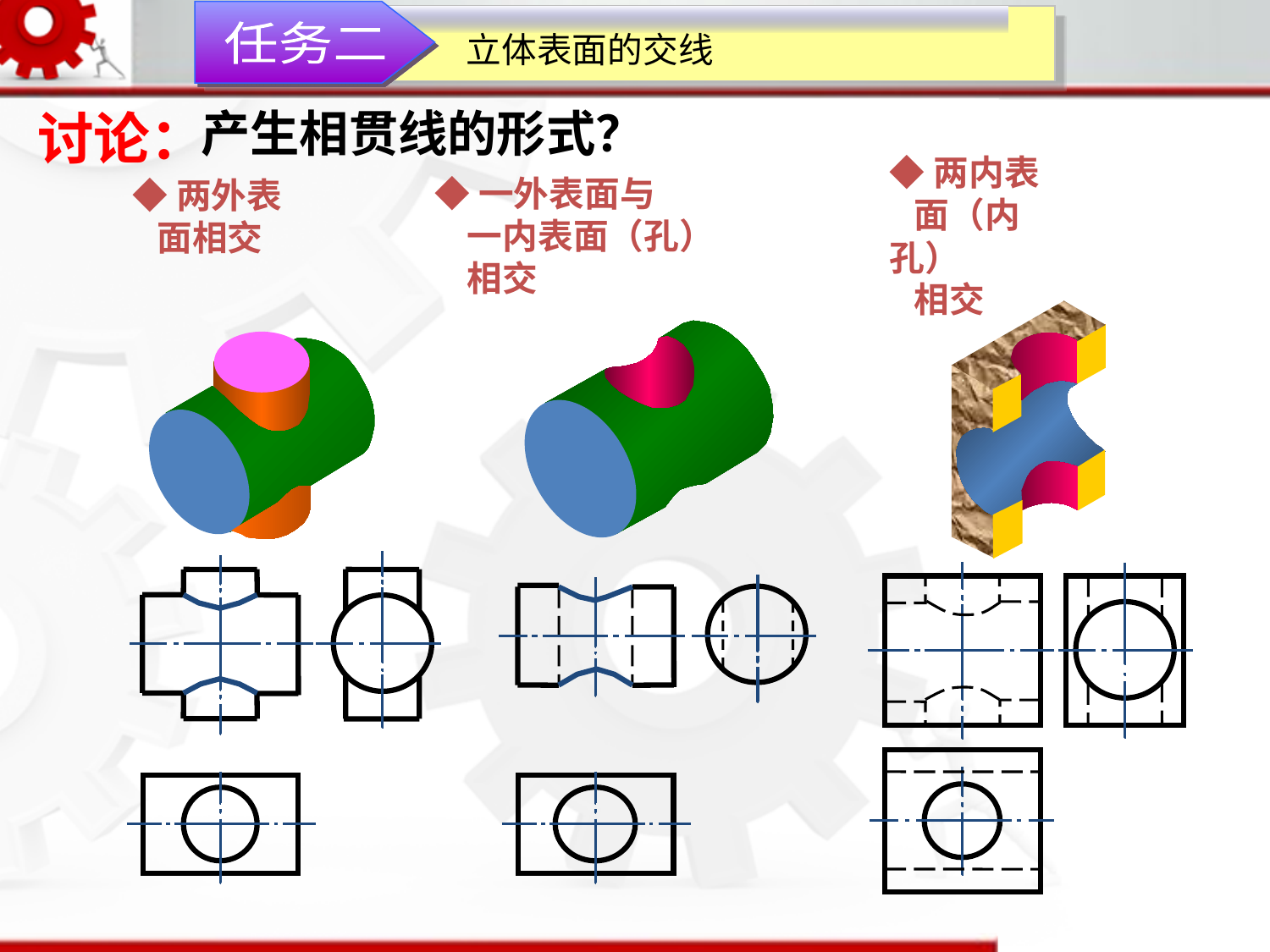

任务二
立体表面的交线
讨论：
产生相贯线的形式？
◆一外表面与
   一内表面（孔）
   相交
◆两内表
  面（内孔）
  相交
◆两外表
  面相交